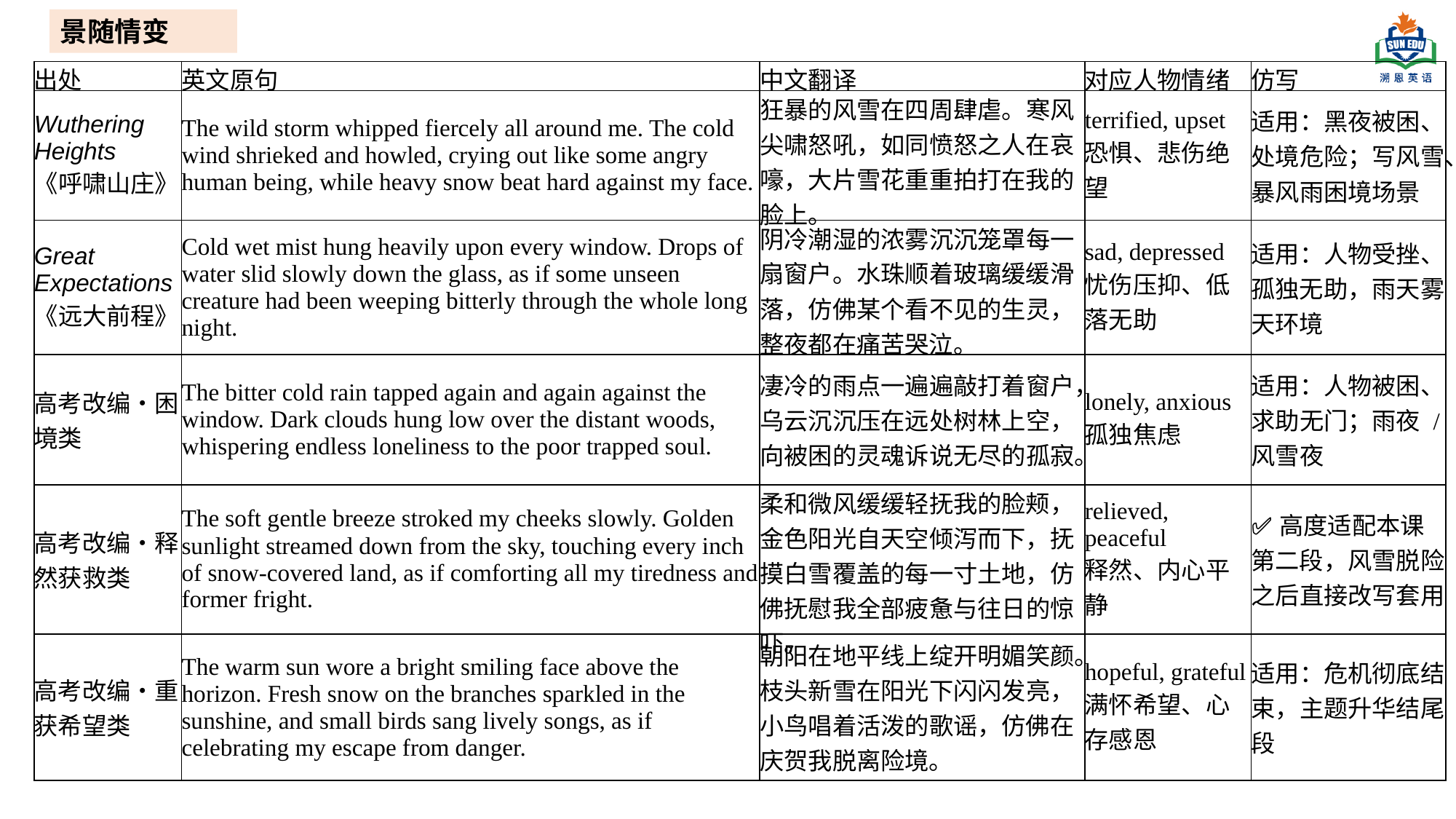

景随情变
| 出处 | 英文原句 | 中文翻译 | 对应人物情绪 | 仿写 |
| --- | --- | --- | --- | --- |
| Wuthering Heights 《呼啸山庄》 | The wild storm whipped fiercely all around me. The cold wind shrieked and howled, crying out like some angry human being, while heavy snow beat hard against my face. | 狂暴的风雪在四周肆虐。寒风尖啸怒吼，如同愤怒之人在哀嚎，大片雪花重重拍打在我的脸上。 | terrified, upset 恐惧、悲伤绝望 | 适用：黑夜被困、处境危险；写风雪、暴风雨困境场景 |
| Great Expectations 《远大前程》 | Cold wet mist hung heavily upon every window. Drops of water slid slowly down the glass, as if some unseen creature had been weeping bitterly through the whole long night. | 阴冷潮湿的浓雾沉沉笼罩每一扇窗户。水珠顺着玻璃缓缓滑落，仿佛某个看不见的生灵，整夜都在痛苦哭泣。 | sad, depressed 忧伤压抑、低落无助 | 适用：人物受挫、孤独无助，雨天雾天环境 |
| 高考改编・困境类 | The bitter cold rain tapped again and again against the window. Dark clouds hung low over the distant woods, whispering endless loneliness to the poor trapped soul. | 凄冷的雨点一遍遍敲打着窗户，乌云沉沉压在远处树林上空，向被困的灵魂诉说无尽的孤寂。 | lonely, anxious 孤独焦虑 | 适用：人物被困、求助无门；雨夜 / 风雪夜 |
| 高考改编・释然获救类 | The soft gentle breeze stroked my cheeks slowly. Golden sunlight streamed down from the sky, touching every inch of snow‑covered land, as if comforting all my tiredness and former fright. | 柔和微风缓缓轻抚我的脸颊，金色阳光自天空倾泻而下，抚摸白雪覆盖的每一寸土地，仿佛抚慰我全部疲惫与往日的惊吓。 | relieved, peaceful 释然、内心平静 | ✅高度适配本课第二段，风雪脱险之后直接改写套用 |
| 高考改编・重获希望类 | The warm sun wore a bright smiling face above the horizon. Fresh snow on the branches sparkled in the sunshine, and small birds sang lively songs, as if celebrating my escape from danger. | 朝阳在地平线上绽开明媚笑颜。枝头新雪在阳光下闪闪发亮，小鸟唱着活泼的歌谣，仿佛在庆贺我脱离险境。 | hopeful, grateful 满怀希望、心存感恩 | 适用：危机彻底结束，主题升华结尾段 |